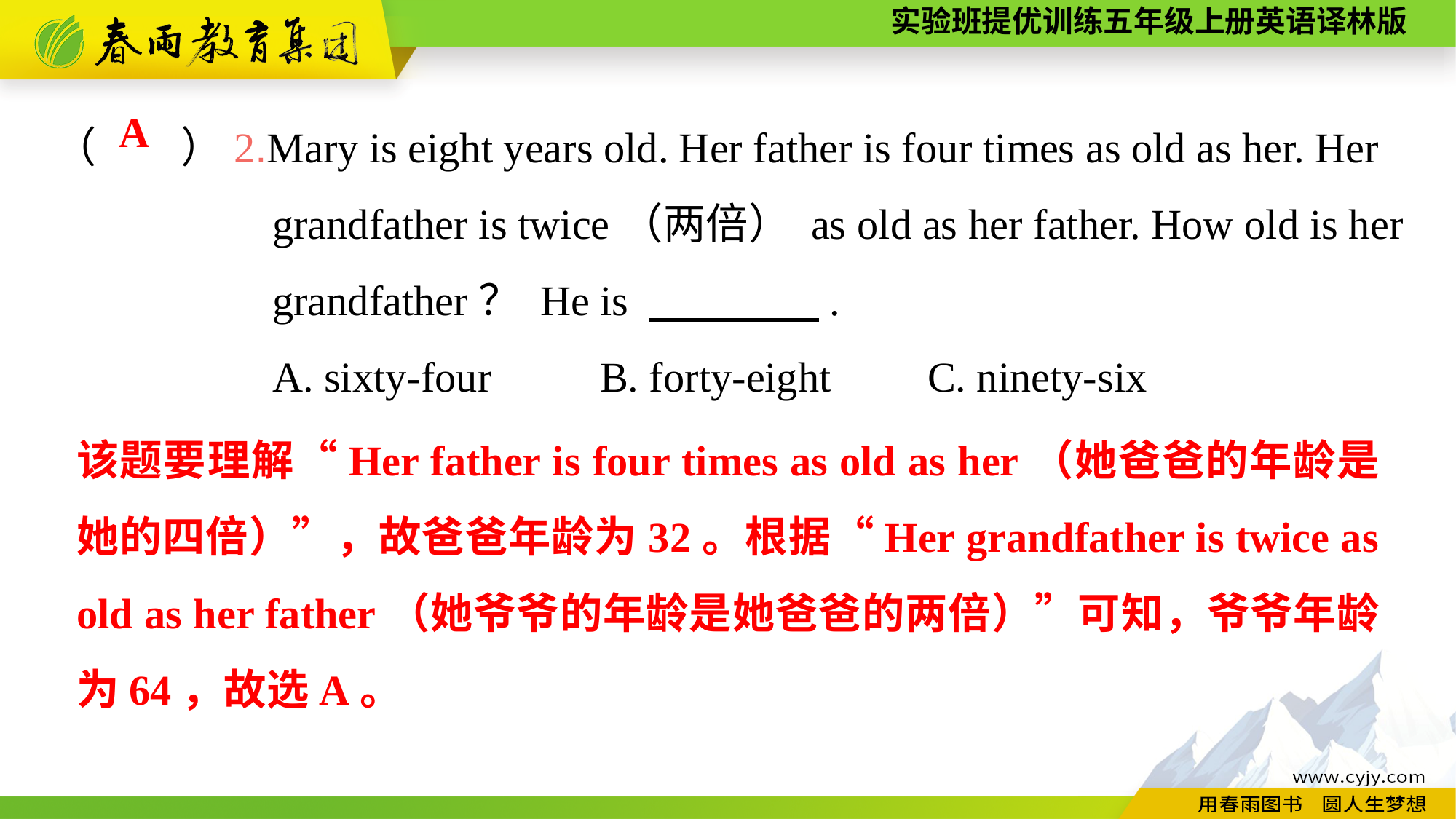

（　　）2.Mary is eight years old. Her father is four times as old as her. Her
		grandfather is twice（两倍） as old as her father. How old is her
		grandfather？ He is 　　　　.
		A. sixty-four	B. forty-eight	C. ninety-six
A
该题要理解“Her father is four times as old as her（她爸爸的年龄是她的四倍）”，故爸爸年龄为32。根据“Her grandfather is twice as old as her father（她爷爷的年龄是她爸爸的两倍）”可知，爷爷年龄为64，故选A。